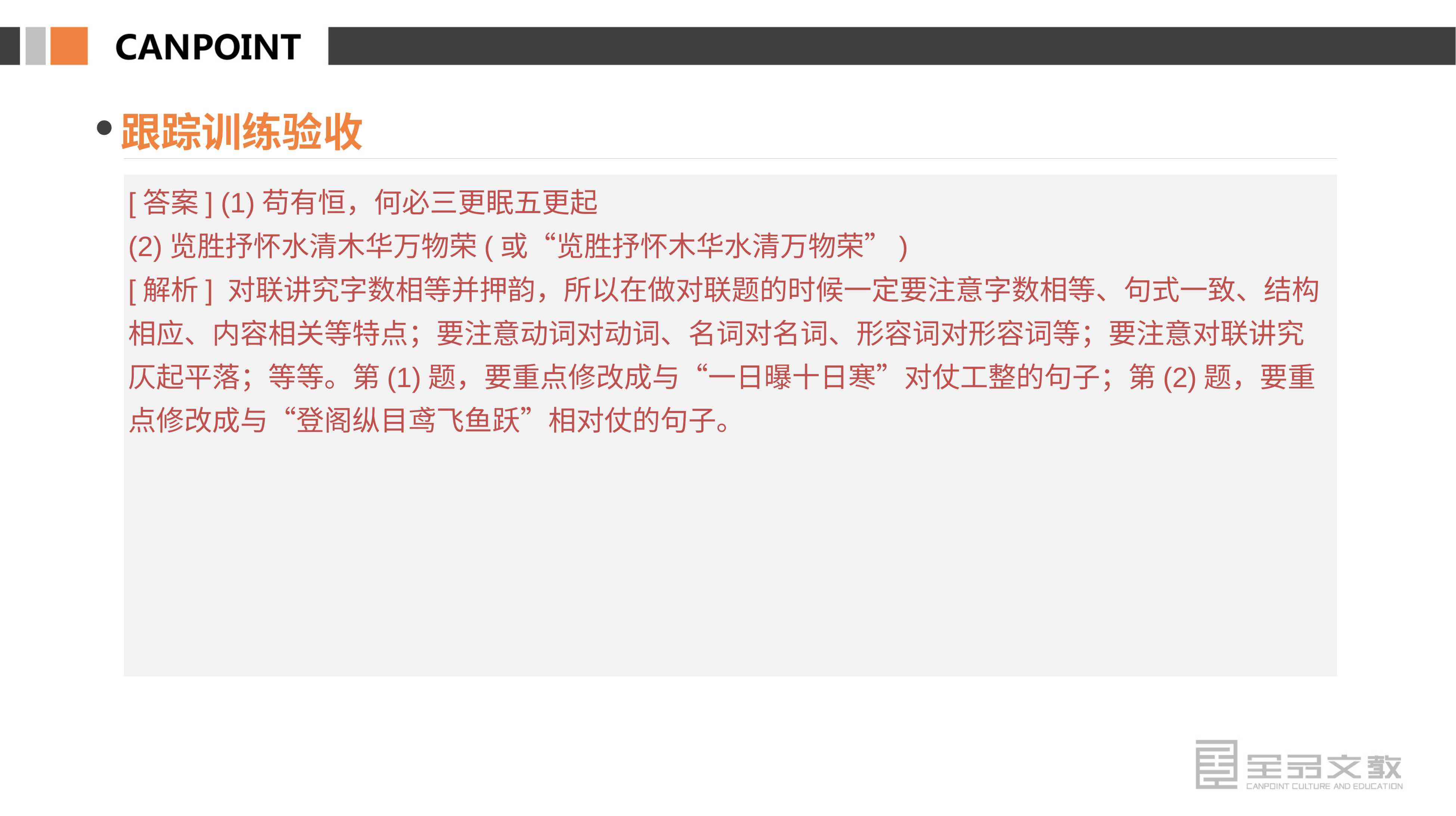

跟踪训练验收

[答案] (1)苟有恒，何必三更眠五更起
(2)览胜抒怀水清木华万物荣(或“览胜抒怀木华水清万物荣”)
[解析] 对联讲究字数相等并押韵，所以在做对联题的时候一定要注意字数相等、句式一致、结构相应、内容相关等特点；要注意动词对动词、名词对名词、形容词对形容词等；要注意对联讲究仄起平落；等等。第(1)题，要重点修改成与“一日曝十日寒”对仗工整的句子；第(2)题，要重点修改成与“登阁纵目鸢飞鱼跃”相对仗的句子。